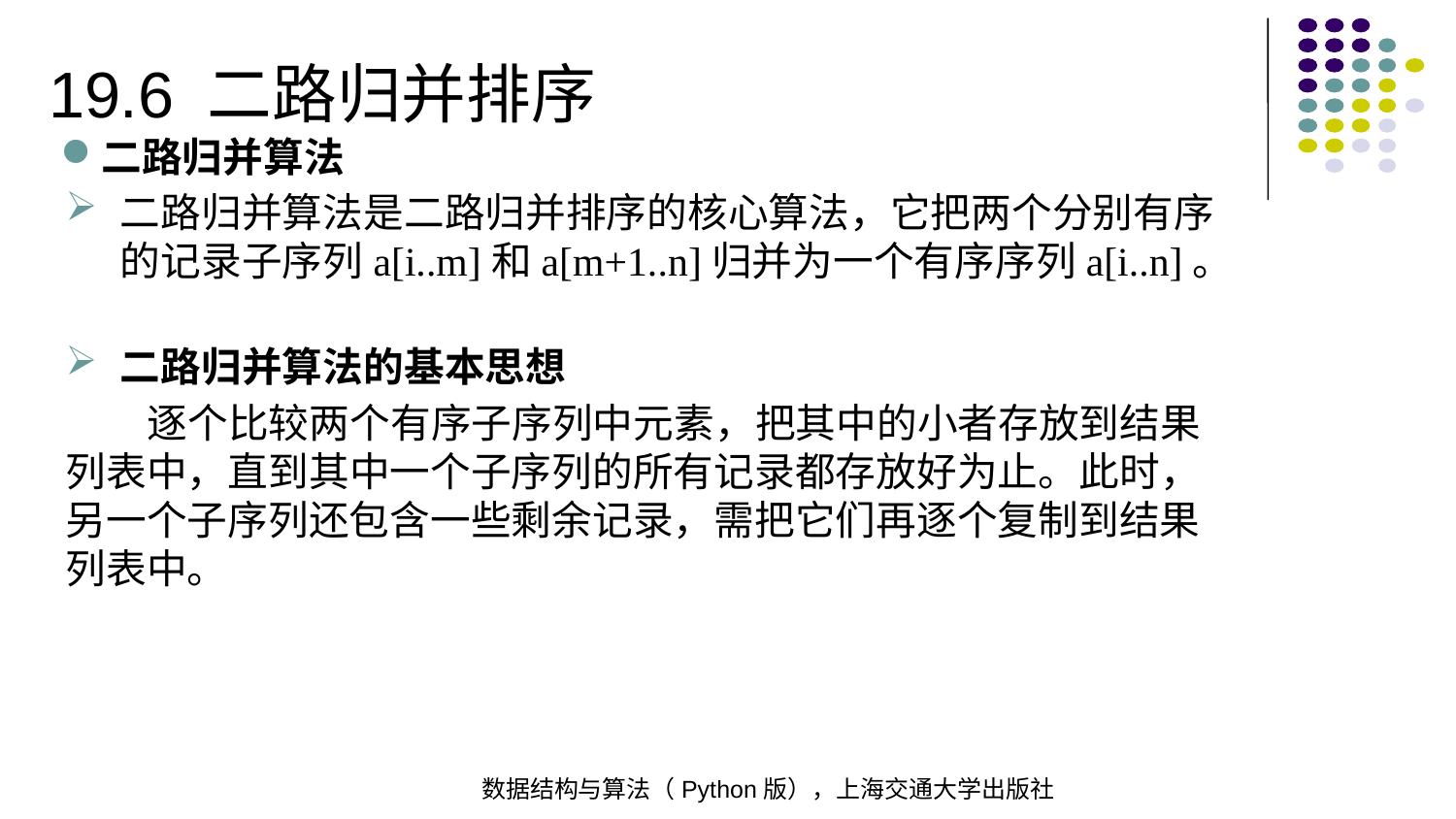

19.6 二路归并排序
二路归并算法
二路归并算法是二路归并排序的核心算法，它把两个分别有序的记录子序列a[i..m]和a[m+1..n]归并为一个有序序列a[i..n]。
二路归并算法的基本思想
        逐个比较两个有序子序列中元素，把其中的小者存放到结果列表中，直到其中一个子序列的所有记录都存放好为止。此时，另一个子序列还包含一些剩余记录，需把它们再逐个复制到结果列表中。